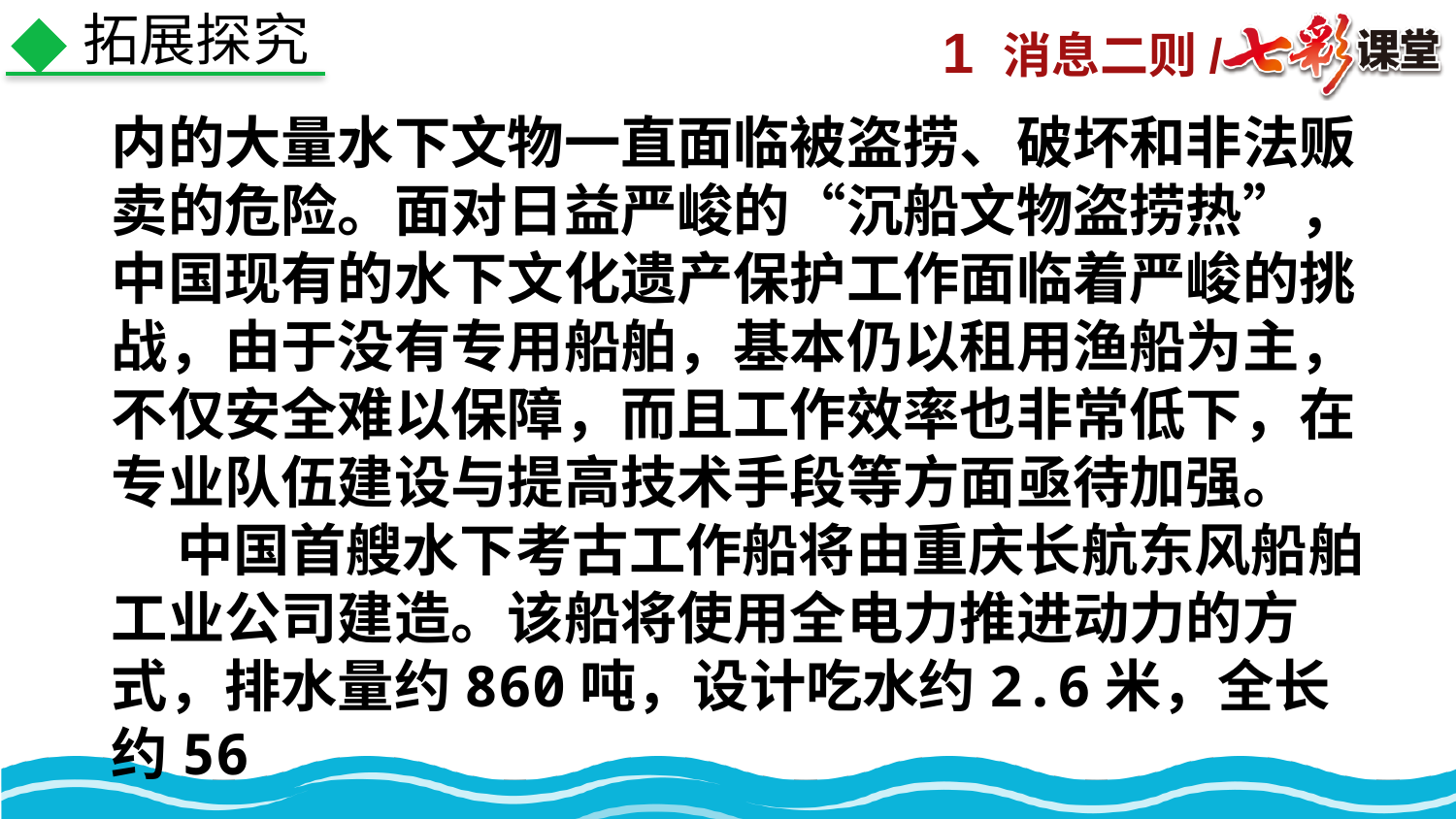

拓展探究

内的大量水下文物一直面临被盗捞、破坏和非法贩卖的危险。面对日益严峻的“沉船文物盗捞热”，中国现有的水下文化遗产保护工作面临着严峻的挑战，由于没有专用船舶，基本仍以租用渔船为主，不仅安全难以保障，而且工作效率也非常低下，在专业队伍建设与提高技术手段等方面亟待加强。
    中国首艘水下考古工作船将由重庆长航东风船舶工业公司建造。该船将使用全电力推进动力的方式，排水量约860吨，设计吃水约2.6米，全长约56